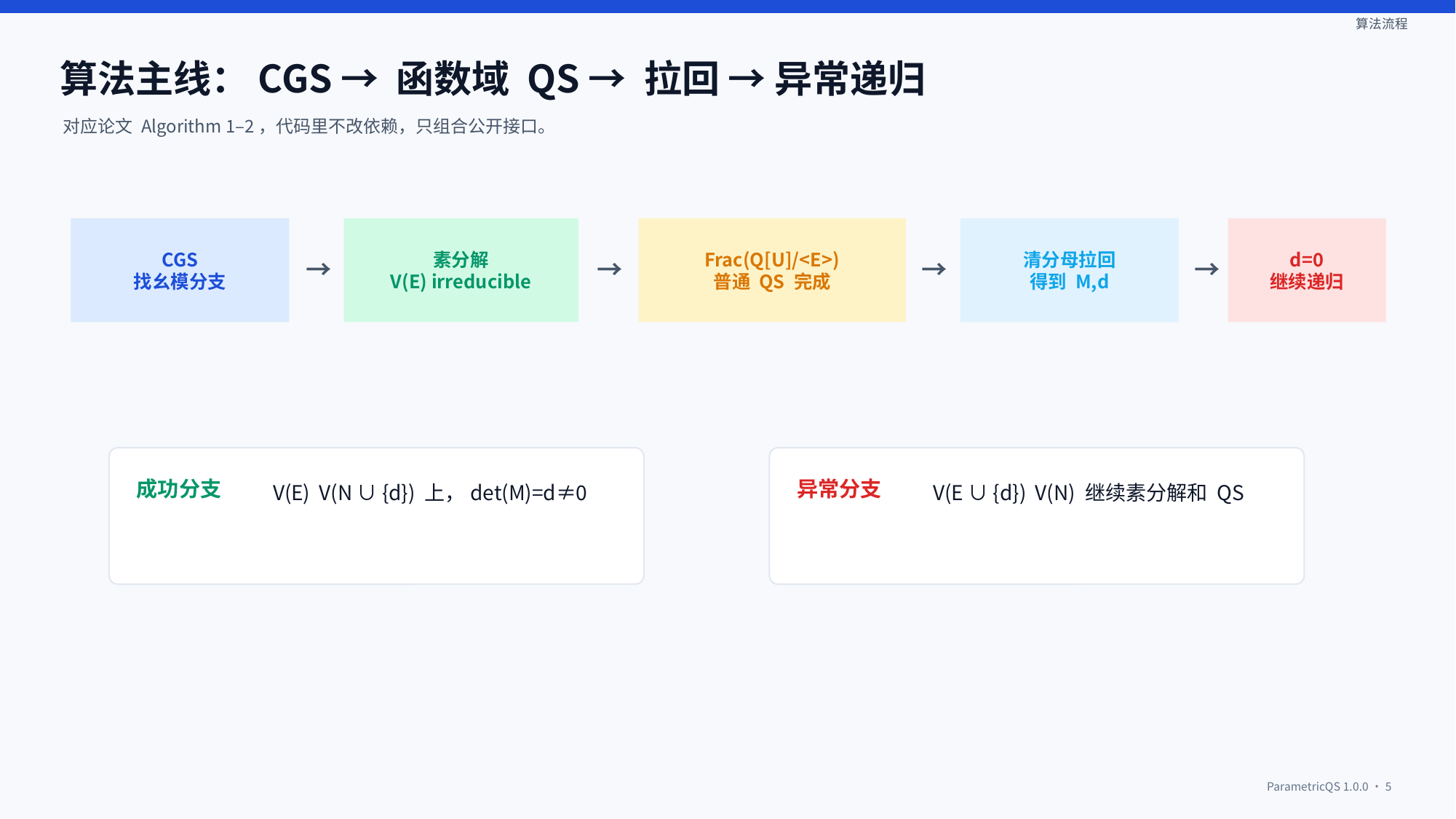

算法流程
算法主线：CGS → 函数域 QS → 拉回 → 异常递归
对应论文 Algorithm 1–2，代码里不改依赖，只组合公开接口。
CGS
找幺模分支
素分解
V(E) irreducible
Frac(Q[U]/<E>)
普通 QS 完成
清分母拉回
得到 M,d
d=0
继续递归
→
→
→
→

成功分支
异常分支
V(E)  V(N ∪ {d}) 上，det(M)=d≠0
V(E ∪ {d})  V(N) 继续素分解和 QS
ParametricQS 1.0.0 · 5